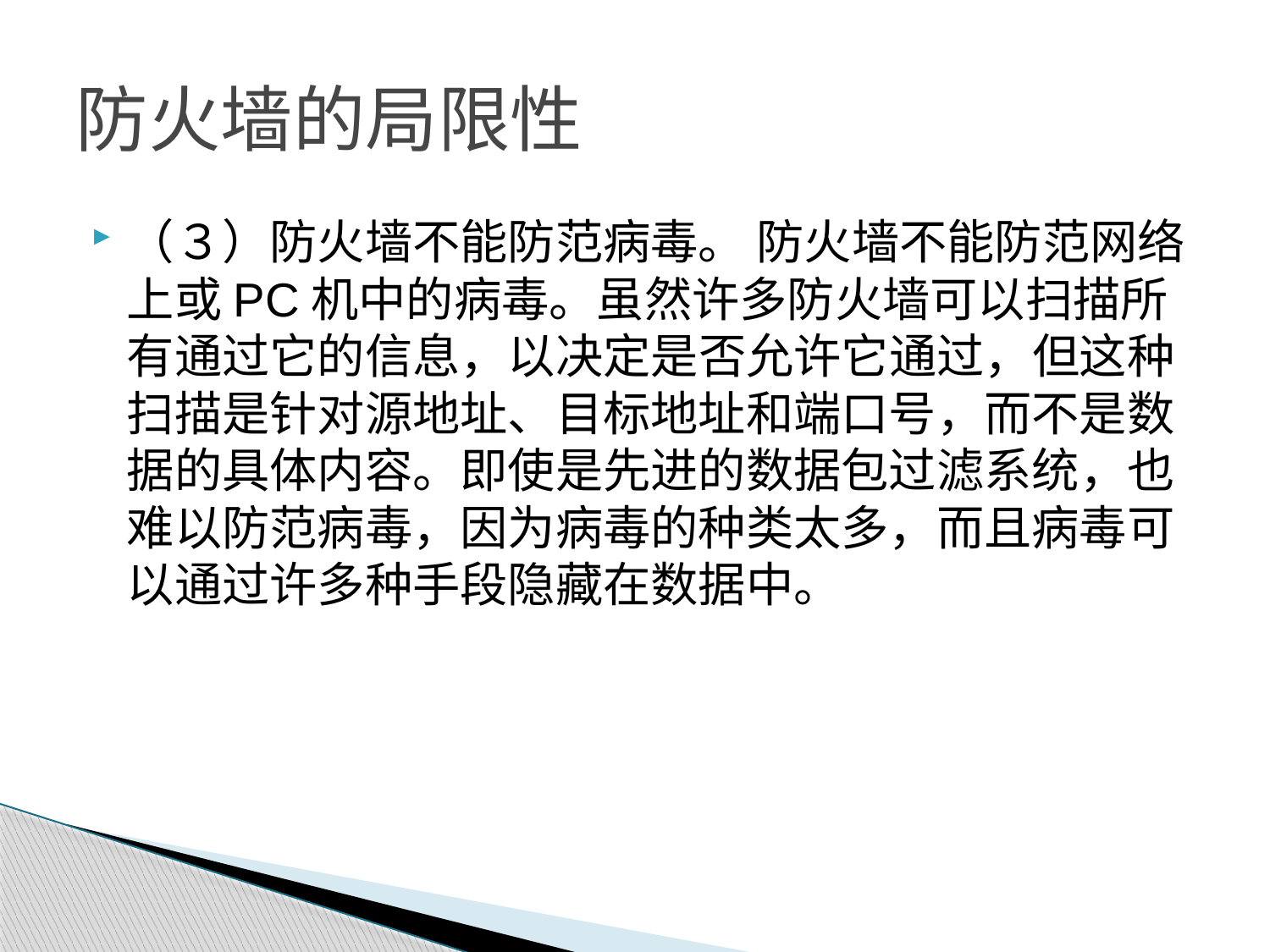

# 防火墙的局限性
（３）防火墙不能防范病毒。 防火墙不能防范网络上或PC机中的病毒。虽然许多防火墙可以扫描所有通过它的信息，以决定是否允许它通过，但这种扫描是针对源地址、目标地址和端口号，而不是数据的具体内容。即使是先进的数据包过滤系统，也难以防范病毒，因为病毒的种类太多，而且病毒可以通过许多种手段隐藏在数据中。